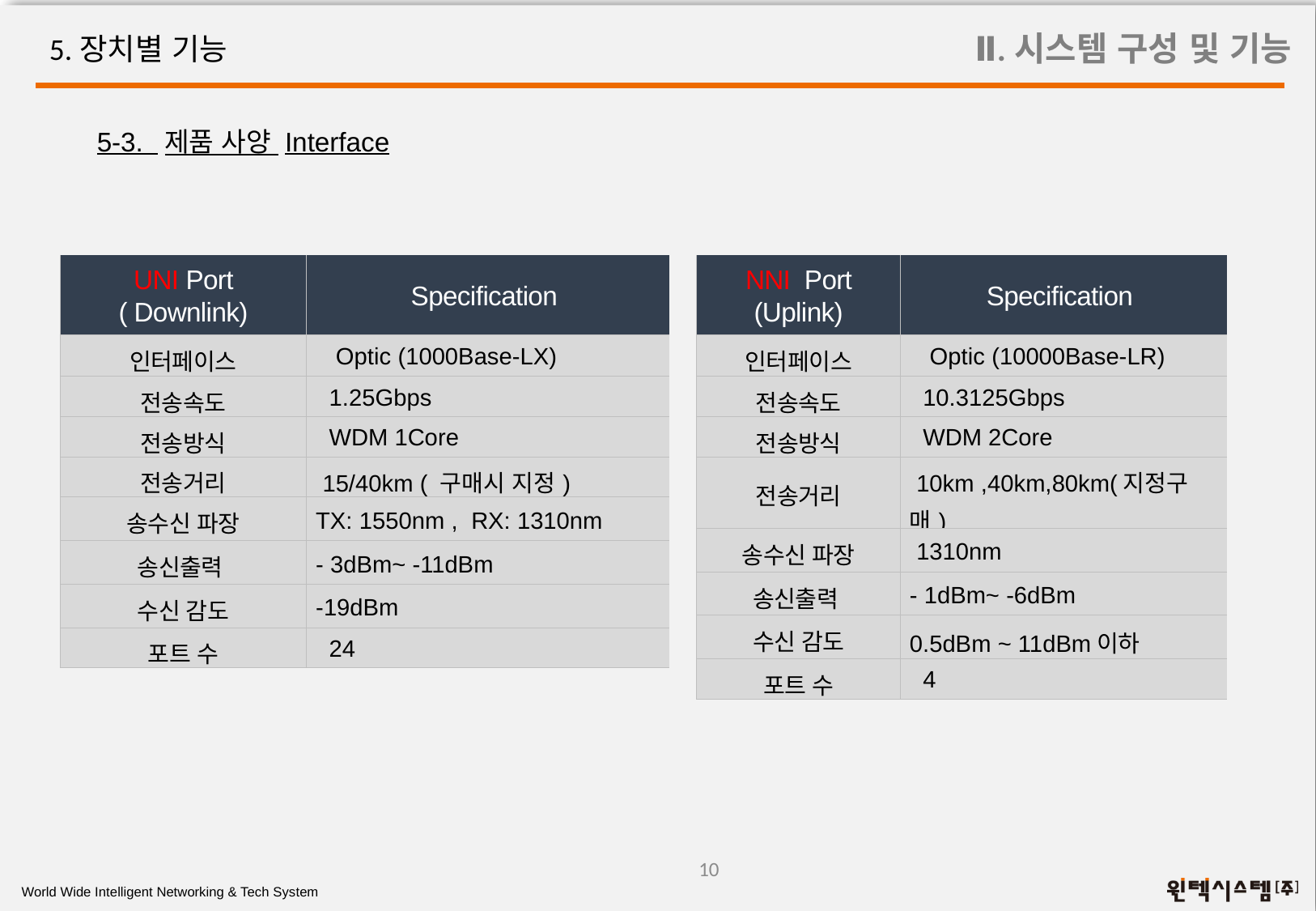

Ⅱ.시스템 구성 및 기능
5.장치별 기능
5-3.  제품 사양 Interface
| UNI Port ( Downlink) | Specification |
| --- | --- |
| 인터페이스 | Optic (1000Base-LX) |
| 전송속도 | 1.25Gbps |
| 전송방식 | WDM 1Core |
| 전송거리 | 15/40km ( 구매시 지정) |
| 송수신 파장 | TX: 1550nm , RX: 1310nm |
| 송신출력 | - 3dBm~ -11dBm |
| 수신 감도 | -19dBm |
| 포트 수 | 24 |
| NNI Port (Uplink) | Specification |
| --- | --- |
| 인터페이스 | Optic (10000Base-LR) |
| 전송속도 | 10.3125Gbps |
| 전송방식 | WDM 2Core |
| 전송거리 | 10km ,40km,80km(지정구매) |
| 송수신 파장 | 1310nm |
| 송신출력 | - 1dBm~ -6dBm |
| 수신 감도 | 0.5dBm ~ 11dBm이하 |
| 포트 수 | 4 |
10